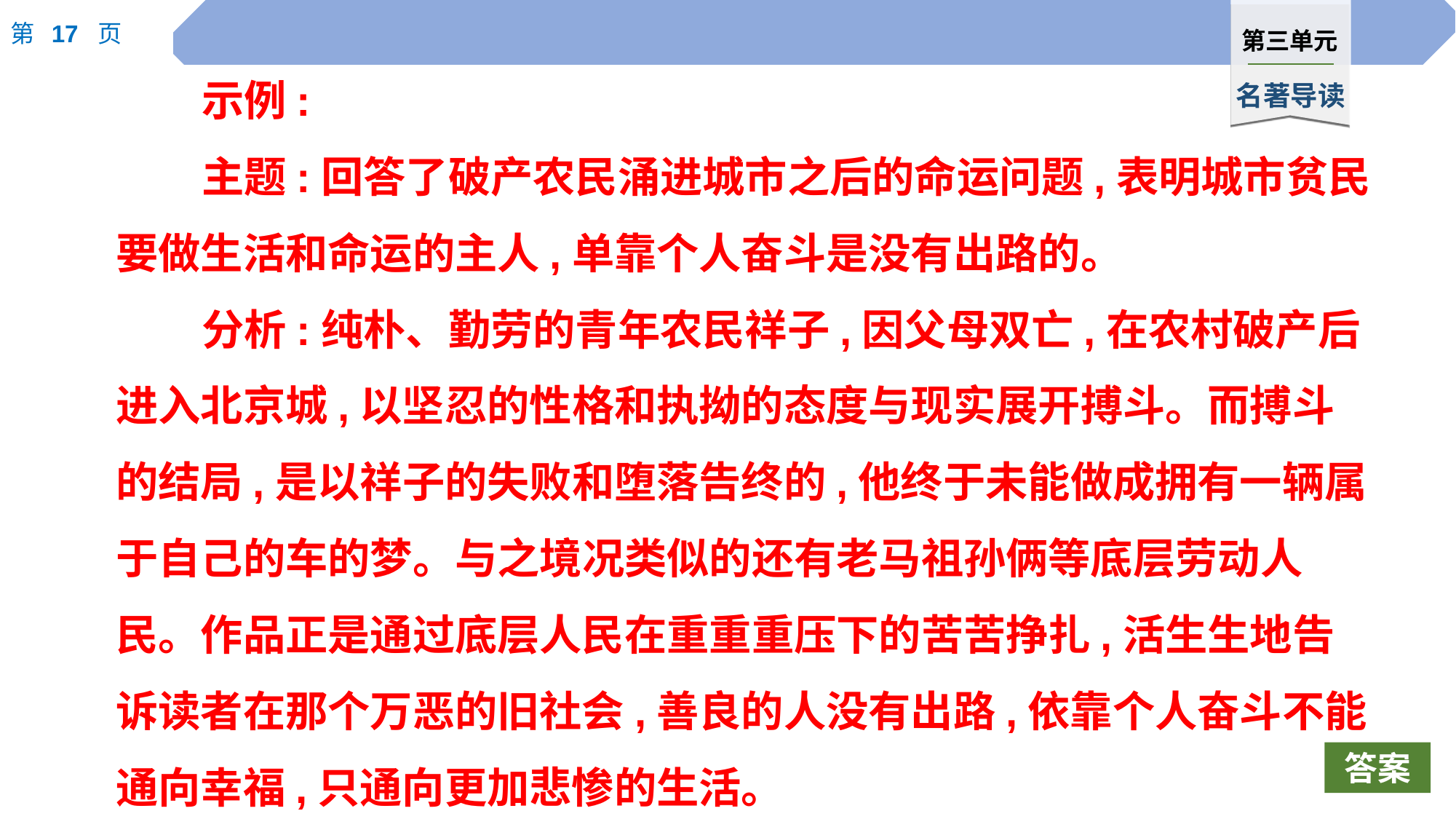

示例:
主题:回答了破产农民涌进城市之后的命运问题,表明城市贫民要做生活和命运的主人,单靠个人奋斗是没有出路的。
分析:纯朴、勤劳的青年农民祥子,因父母双亡,在农村破产后进入北京城,以坚忍的性格和执拗的态度与现实展开搏斗。而搏斗的结局,是以祥子的失败和堕落告终的,他终于未能做成拥有一辆属于自己的车的梦。与之境况类似的还有老马祖孙俩等底层劳动人民。作品正是通过底层人民在重重重压下的苦苦挣扎,活生生地告诉读者在那个万恶的旧社会,善良的人没有出路,依靠个人奋斗不能通向幸福,只通向更加悲惨的生活。
答案